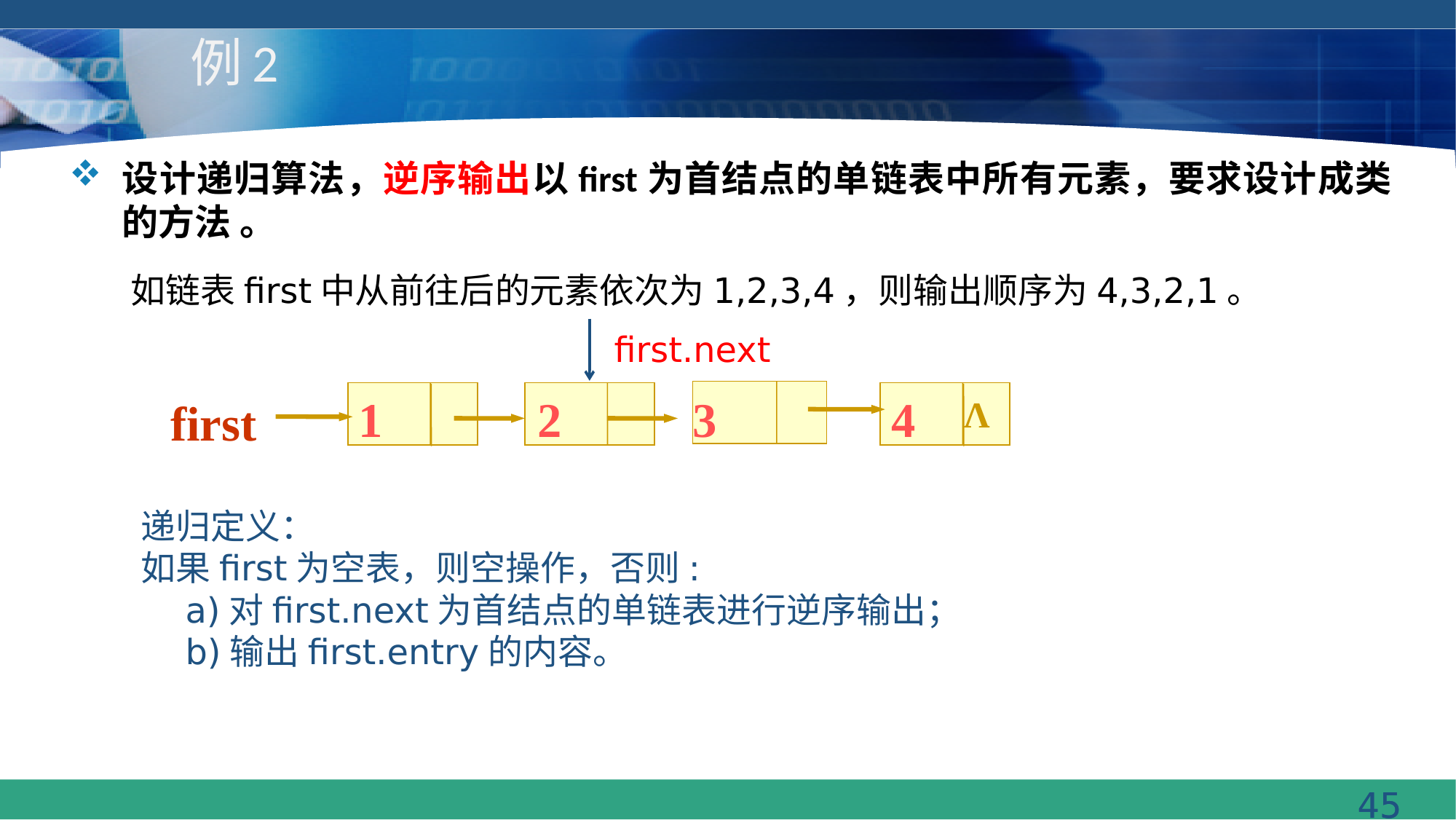

# 例2
设计递归算法，逆序输出以first为首结点的单链表中所有元素，要求设计成类的方法 。
如链表first中从前往后的元素依次为1,2,3,4，则输出顺序为4,3,2,1。
first.next

1
2
3
4

Λ
first

递归定义：
如果first为空表，则空操作，否则:
    a)对first.next为首结点的单链表进行逆序输出；
    b)输出first.entry的内容。